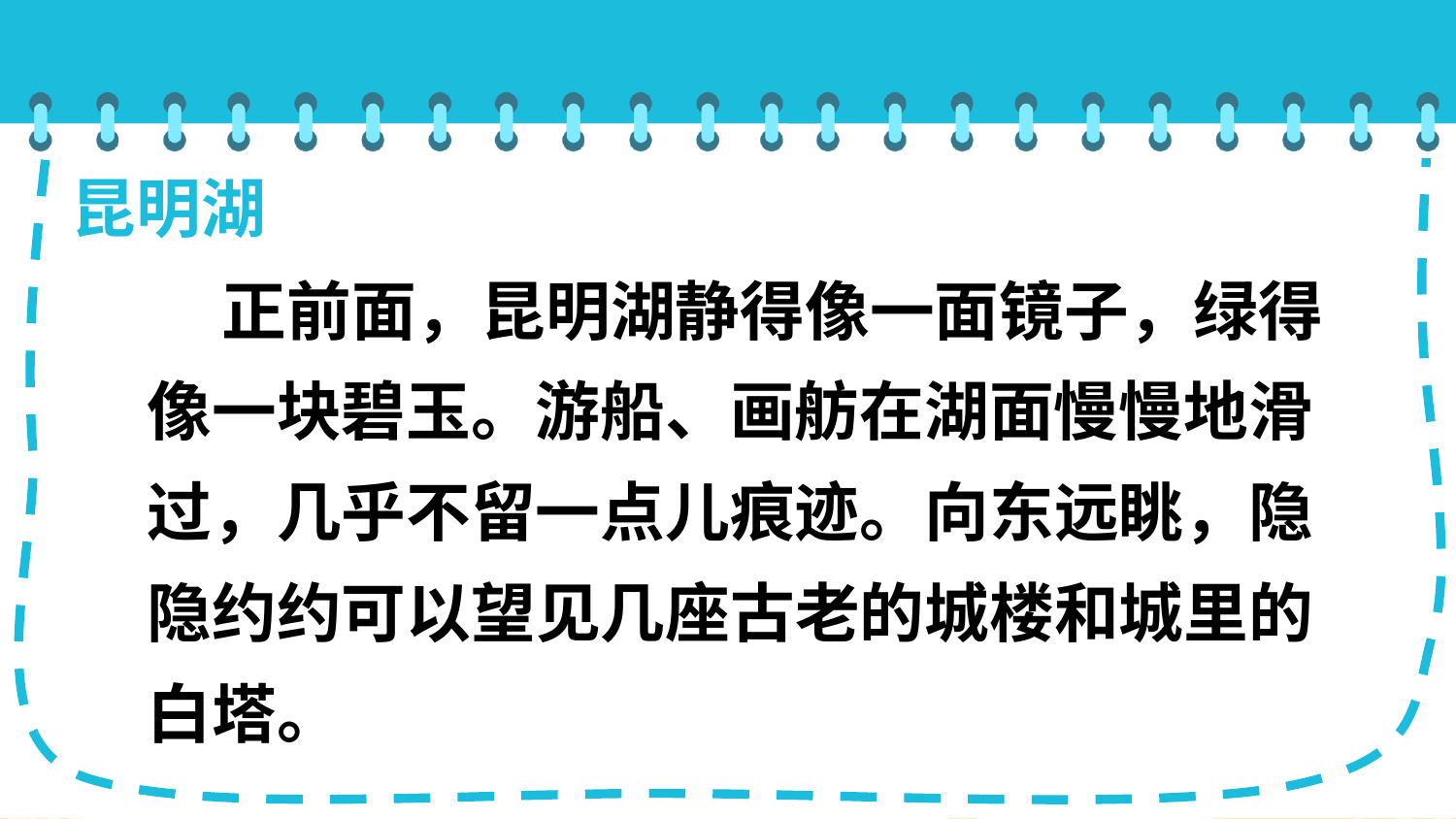

昆明湖
    正前面，昆明湖静得像一面镜子，绿得像一块碧玉。游船、画舫在湖面慢慢地滑过，几乎不留一点儿痕迹。向东远眺，隐隐约约可以望见几座古老的城楼和城里的白塔。